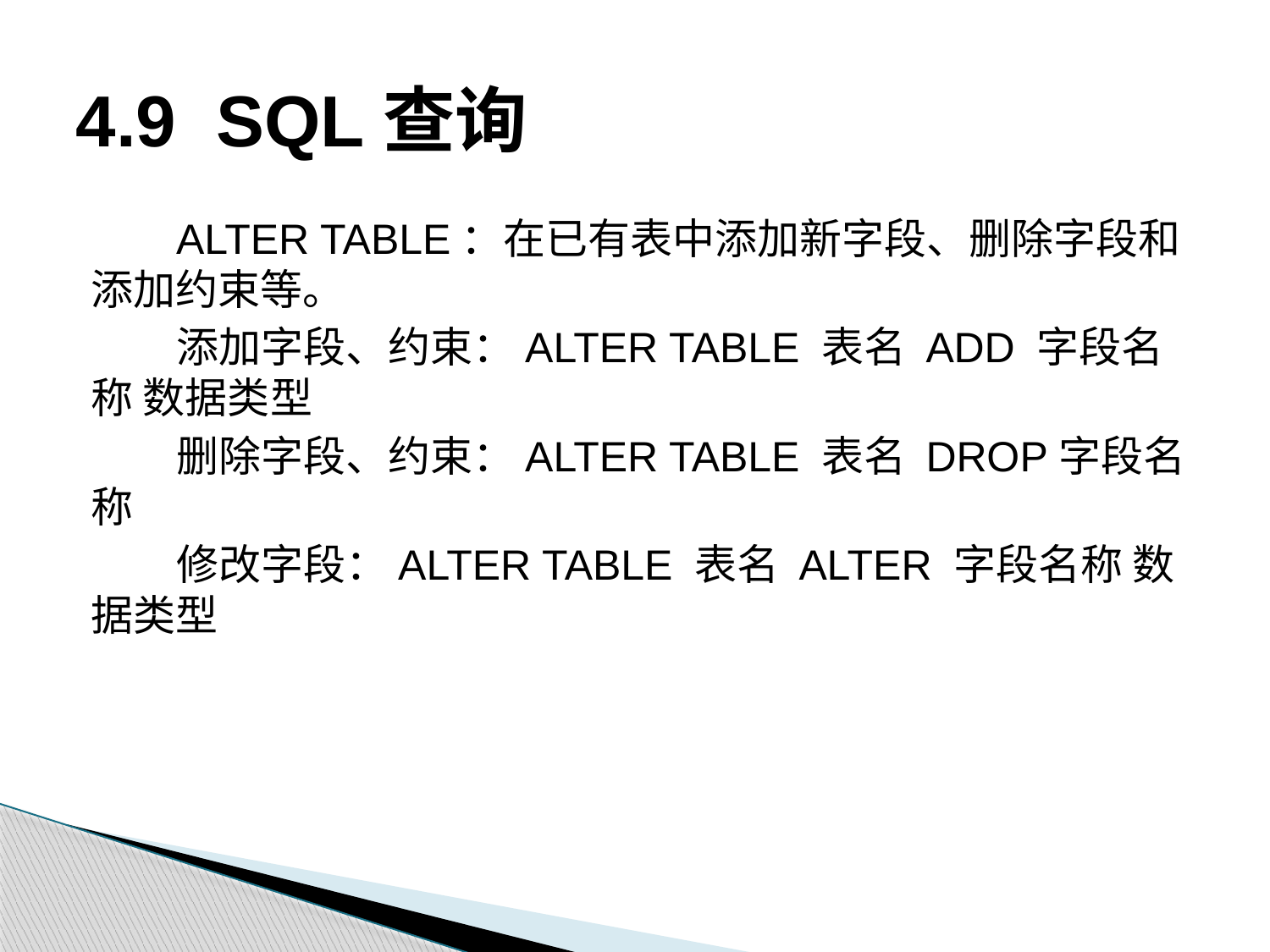

# 4.9  SQL查询
ALTER TABLE：在已有表中添加新字段、删除字段和添加约束等。
添加字段、约束：ALTER TABLE 表名 ADD 字段名称 数据类型
删除字段、约束：ALTER TABLE 表名 DROP字段名称
修改字段：ALTER TABLE 表名 ALTER 字段名称 数据类型